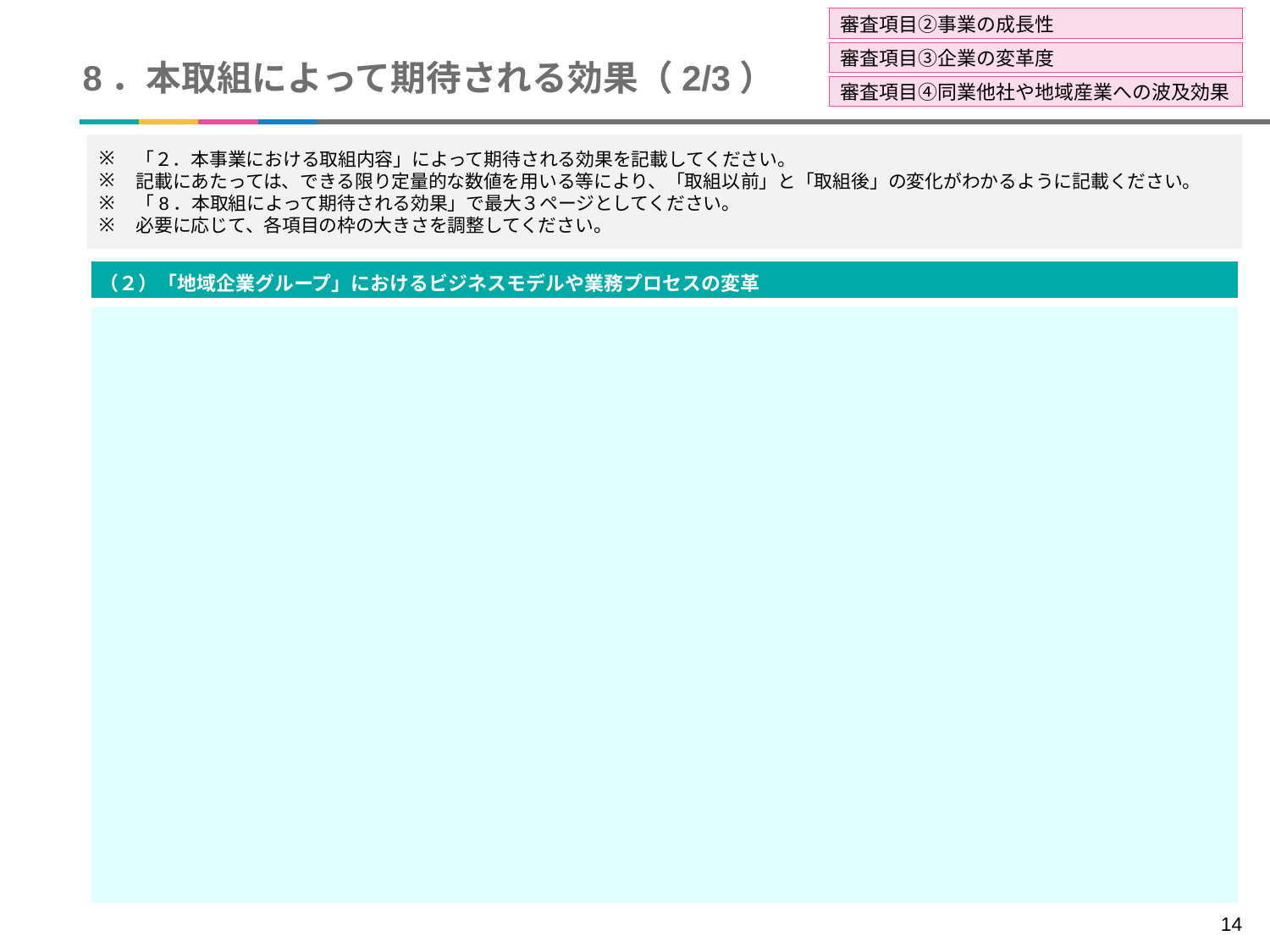

審査項目②事業の成長性
審査項目③企業の変革度
# 8．本取組によって期待される効果（2/3）
審査項目④同業他社や地域産業への波及効果
「２．本事業における取組内容」によって期待される効果を記載してください。
記載にあたっては、できる限り定量的な数値を用いる等により、「取組以前」と「取組後」の変化がわかるように記載ください。
「8．本取組によって期待される効果」で最大３ページとしてください。
必要に応じて、各項目の枠の大きさを調整してください。
| （２）「地域企業グループ」におけるビジネスモデルや業務プロセスの変革 |
| --- |
|  |
14